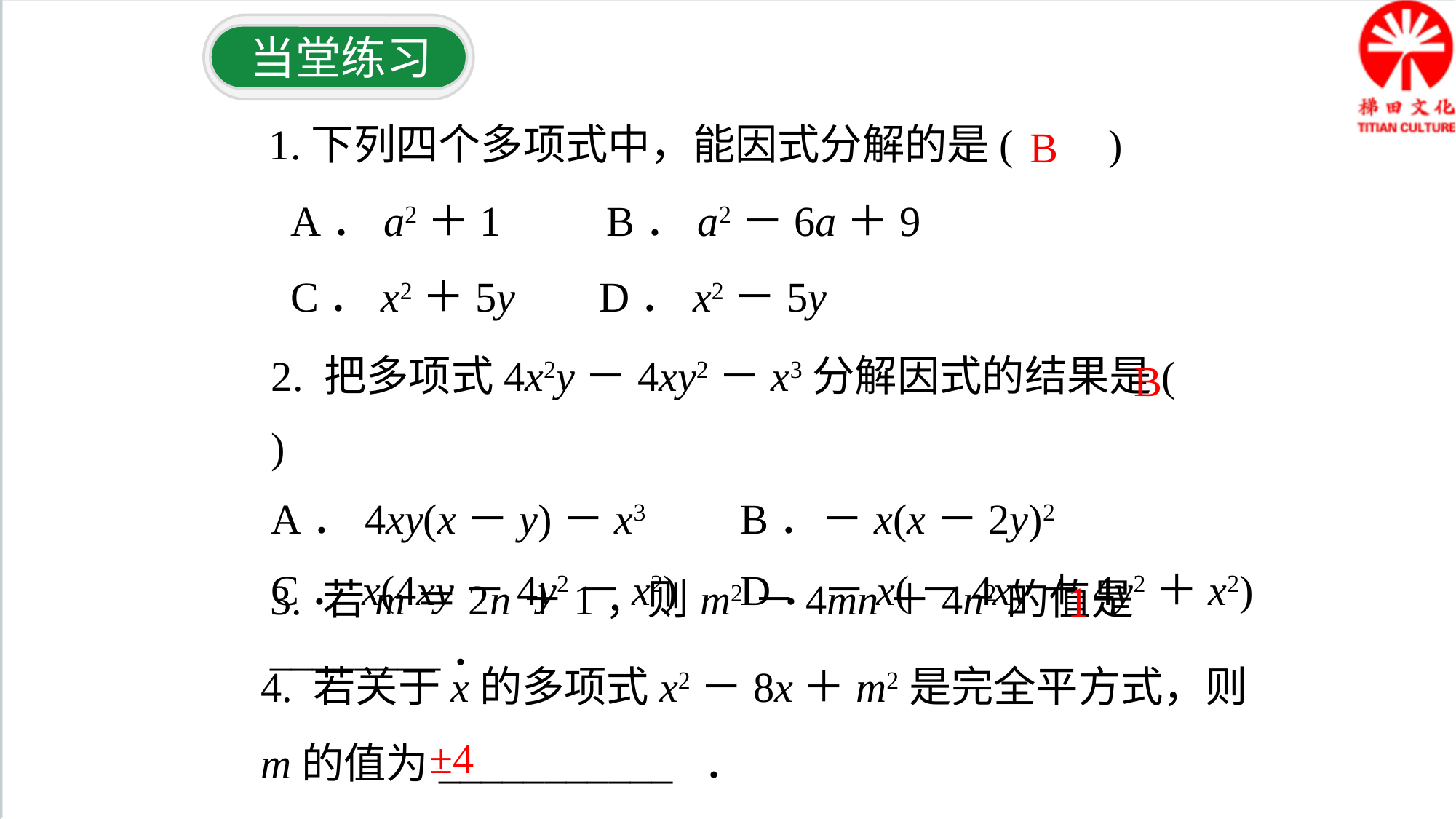

当堂练习
1.下列四个多项式中，能因式分解的是(         )
  A．a2＋1          B．a2－6a＋9
  C．x2＋5y        D．x2－5y
B
2. 把多项式4x2y－4xy2－x3分解因式的结果是(         )
A．4xy(x－y)－x3         B．－x(x－2y)2
C．x(4xy－4y2－x2)      D．－x(－4xy＋4y2＋x2)
B
3. 若m＝2n＋1，则m2－4mn＋4n2的值是________．
1
4. 若关于x的多项式x2－8x＋m2是完全平方式，则m的值为___________  ．
±4